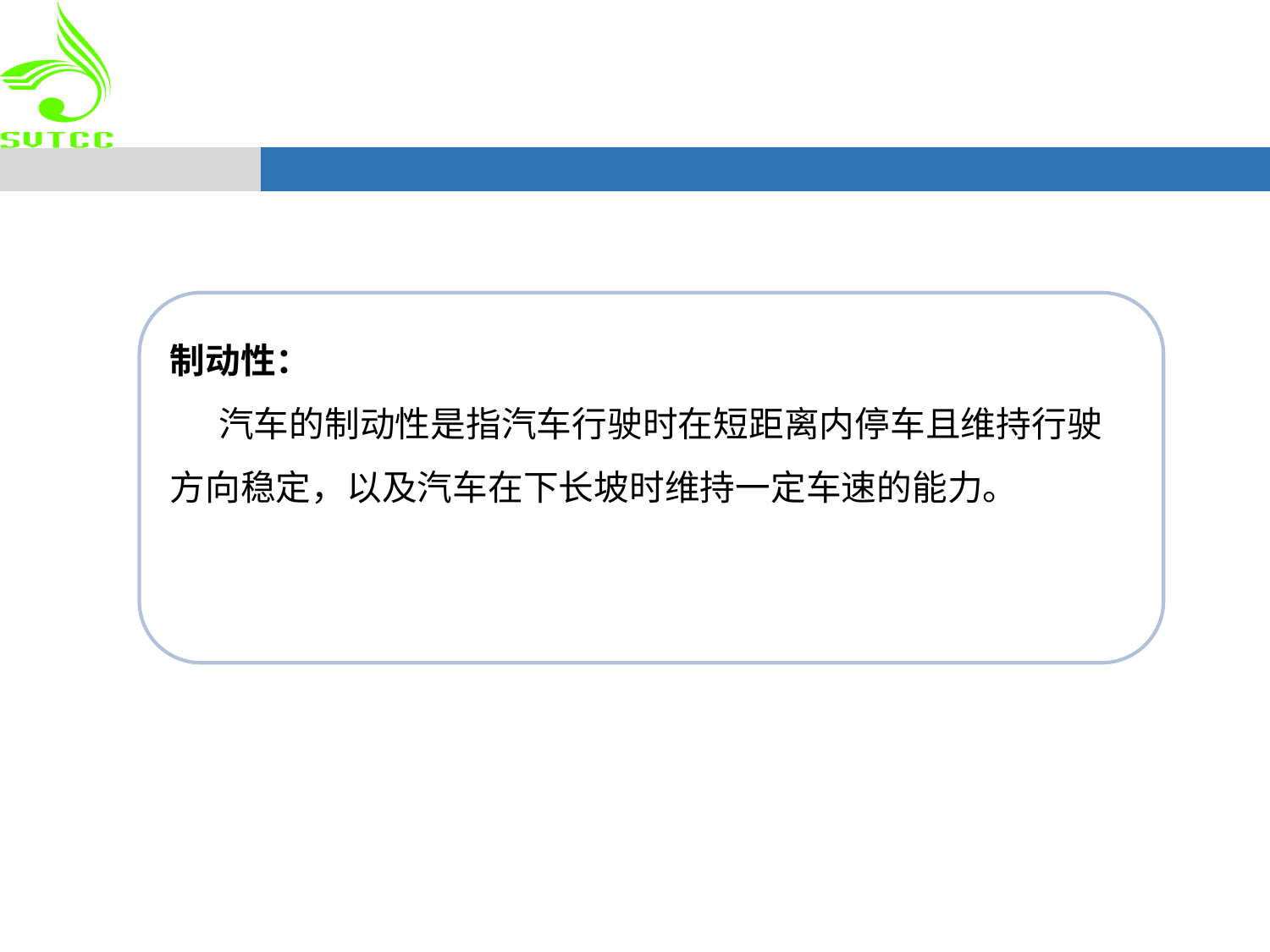

制动性：
     汽车的制动性是指汽车行驶时在短距离内停车且维持行驶方向稳定，以及汽车在下长坡时维持一定车速的能力。